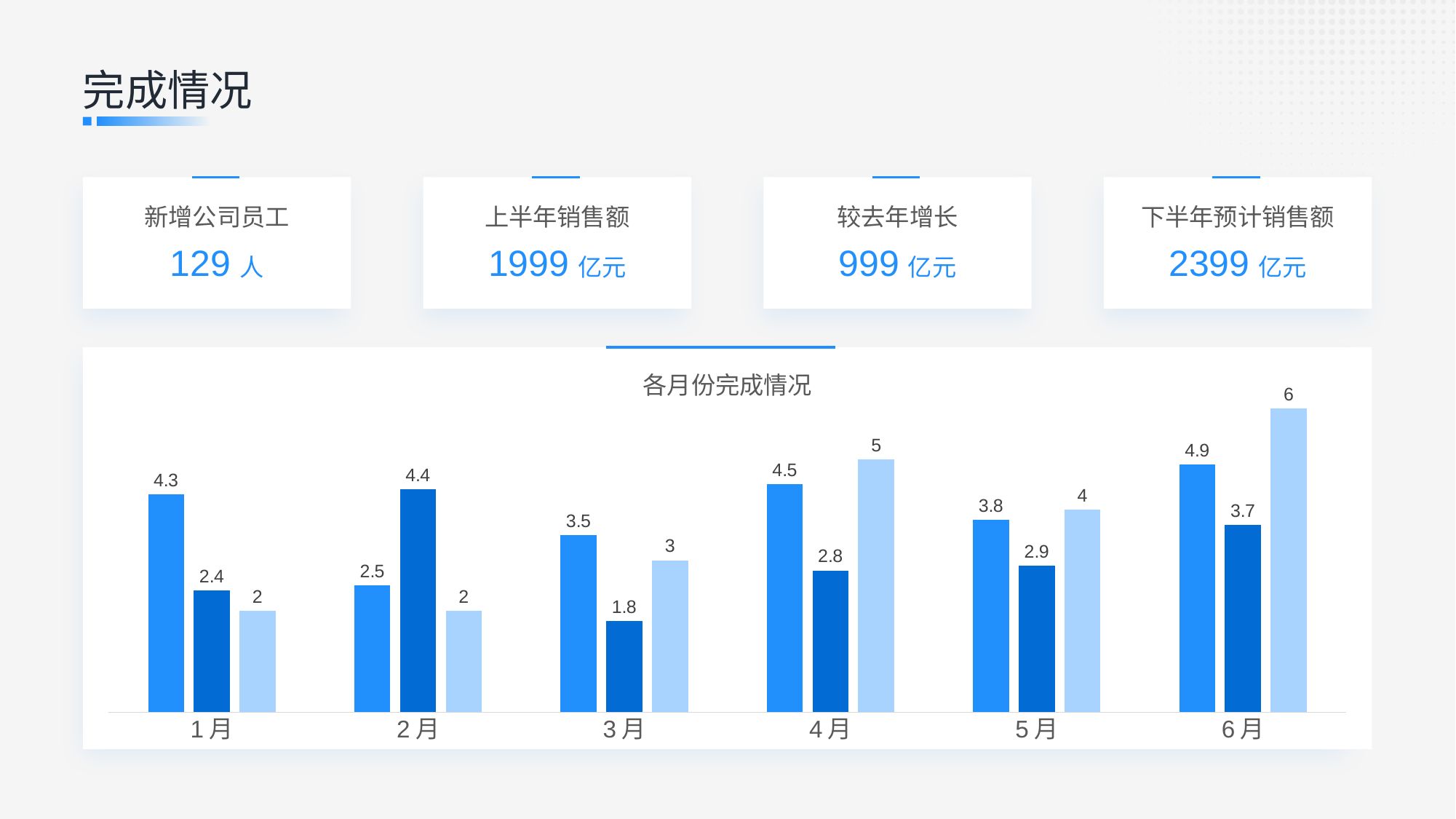

完成情况

新增公司员工
上半年销售额
较去年增长
下半年预计销售额
129人
1999亿元
999亿元
2399亿元

### Chart

| Category | 系列 1 | 系列 2 | 系列 3 |
|---|---|---|---|
| 1月 | 4.3 | 2.4 | 2.0 |
| 2月 | 2.5 | 4.4 | 2.0 |
| 3月 | 3.5 | 1.8 | 3.0 |
| 4月 | 4.5 | 2.8 | 5.0 |
| 5月 | 3.8 | 2.9 | 4.0 |
| 6月 | 4.9 | 3.7 | 6.0 |
各月份完成情况